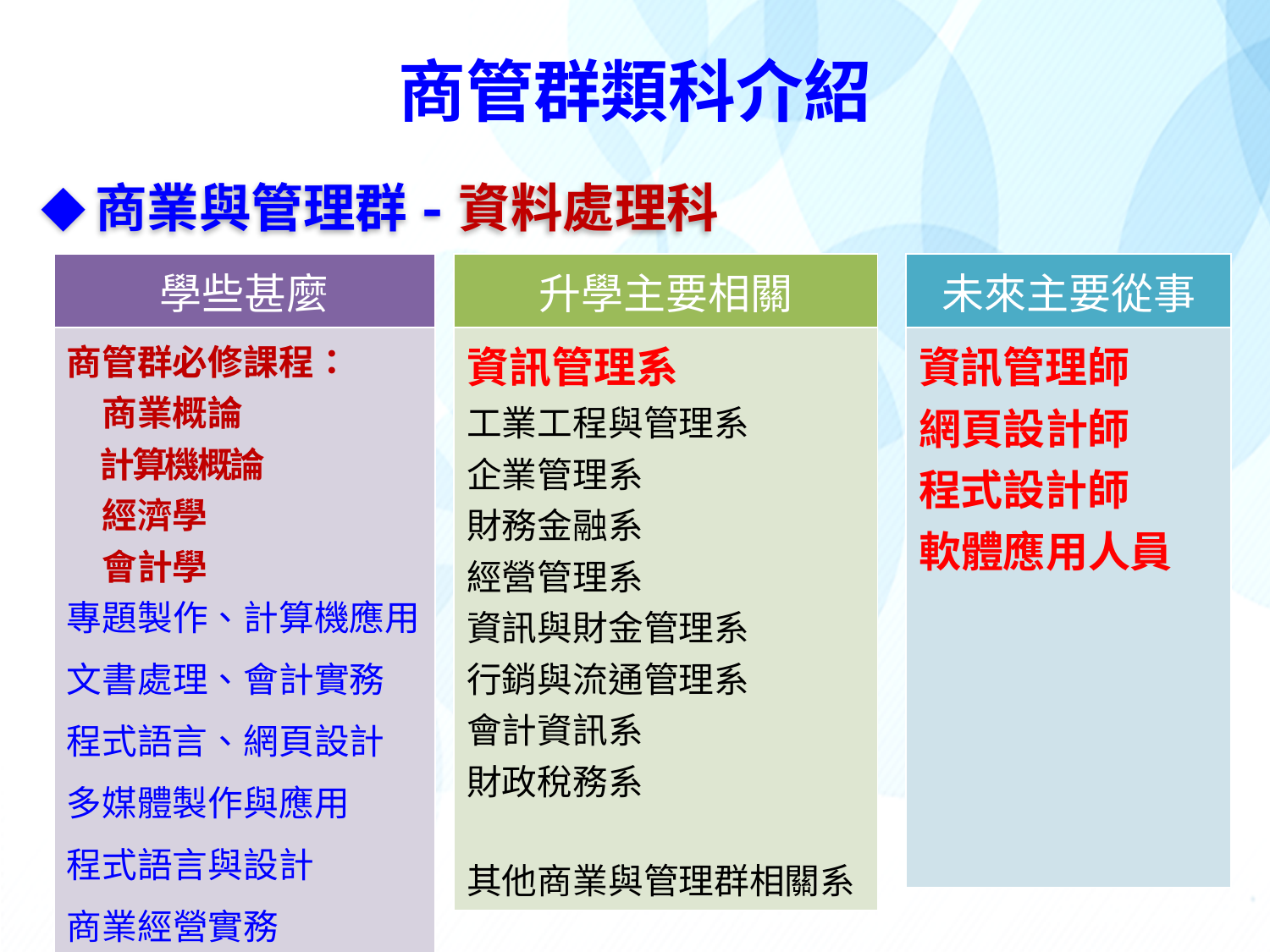

商管群類科介紹
◆商業與管理群-資料處理科
| 學些甚麼 |
| --- |
| 商管群必修課程： 　商業概論 　計算機概論 　經濟學 　會計學 專題製作、計算機應用 文書處理、會計實務 程式語言、網頁設計 多媒體製作與應用 程式語言與設計 商業經營實務 |
| 升學主要相關 |
| --- |
| 資訊管理系 工業工程與管理系 企業管理系 財務金融系 經營管理系 資訊與財金管理系 行銷與流通管理系 會計資訊系 財政稅務系 其他商業與管理群相關系 |
| 未來主要從事 |
| --- |
| 資訊管理師 網頁設計師 程式設計師 軟體應用人員 |